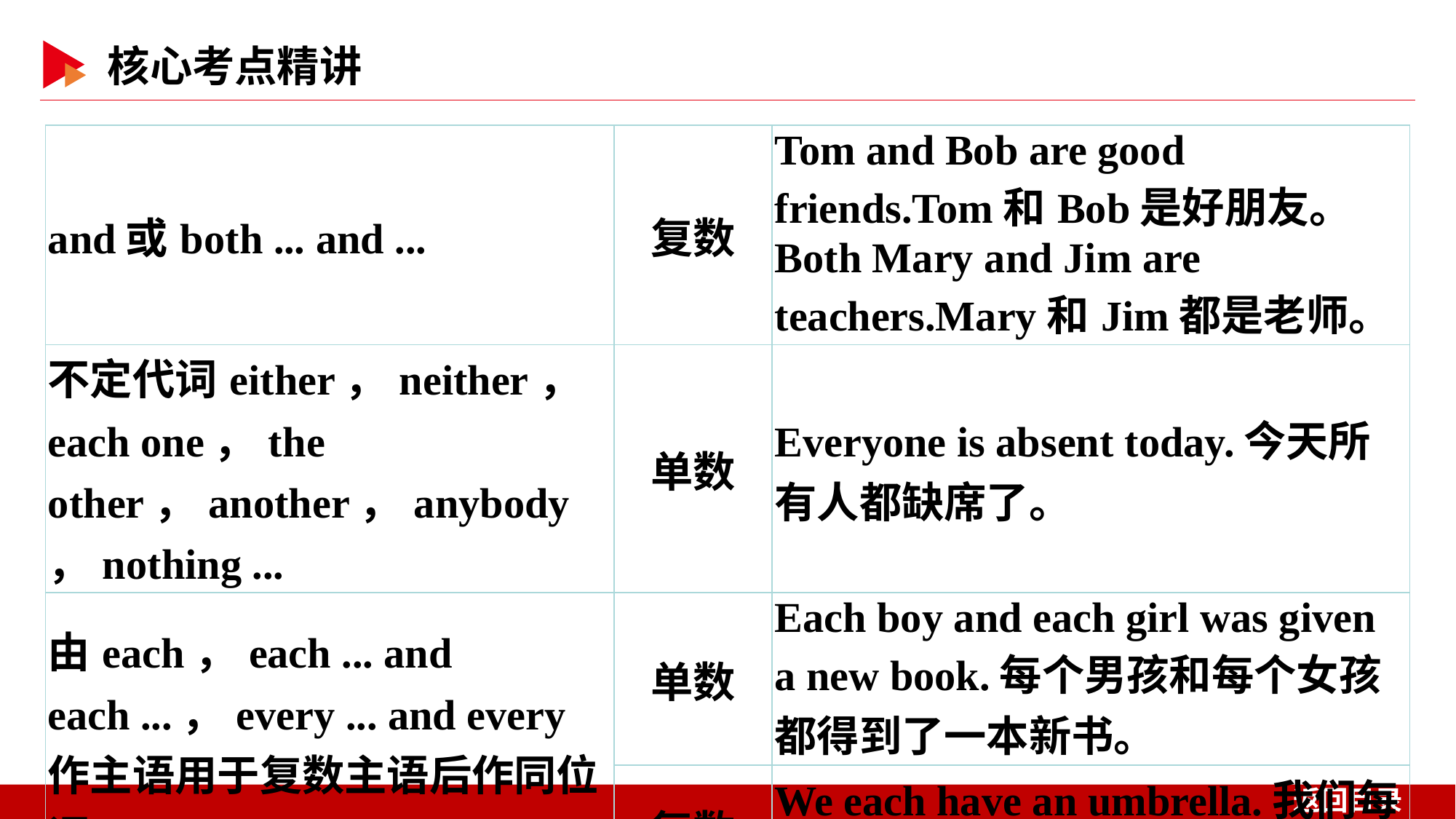

| and或both ... and ... | 复数 | Tom and Bob are good friends.Tom和Bob是好朋友。 Both Mary and Jim are teachers.Mary和Jim都是老师。 |
| --- | --- | --- |
| 不定代词either，neither，each one，the other，another，anybody，nothing ... | 单数 | Everyone is absent today.今天所有人都缺席了。 |
| 由each，each ... and each ...，every ... and every作主语用于复数主语后作同位语 | 单数 | Each boy and each girl was given a new book.每个男孩和每个女孩都得到了一本新书。 |
|  | 复数 | We each have an umbrella.我们每个人都有一把伞。 |